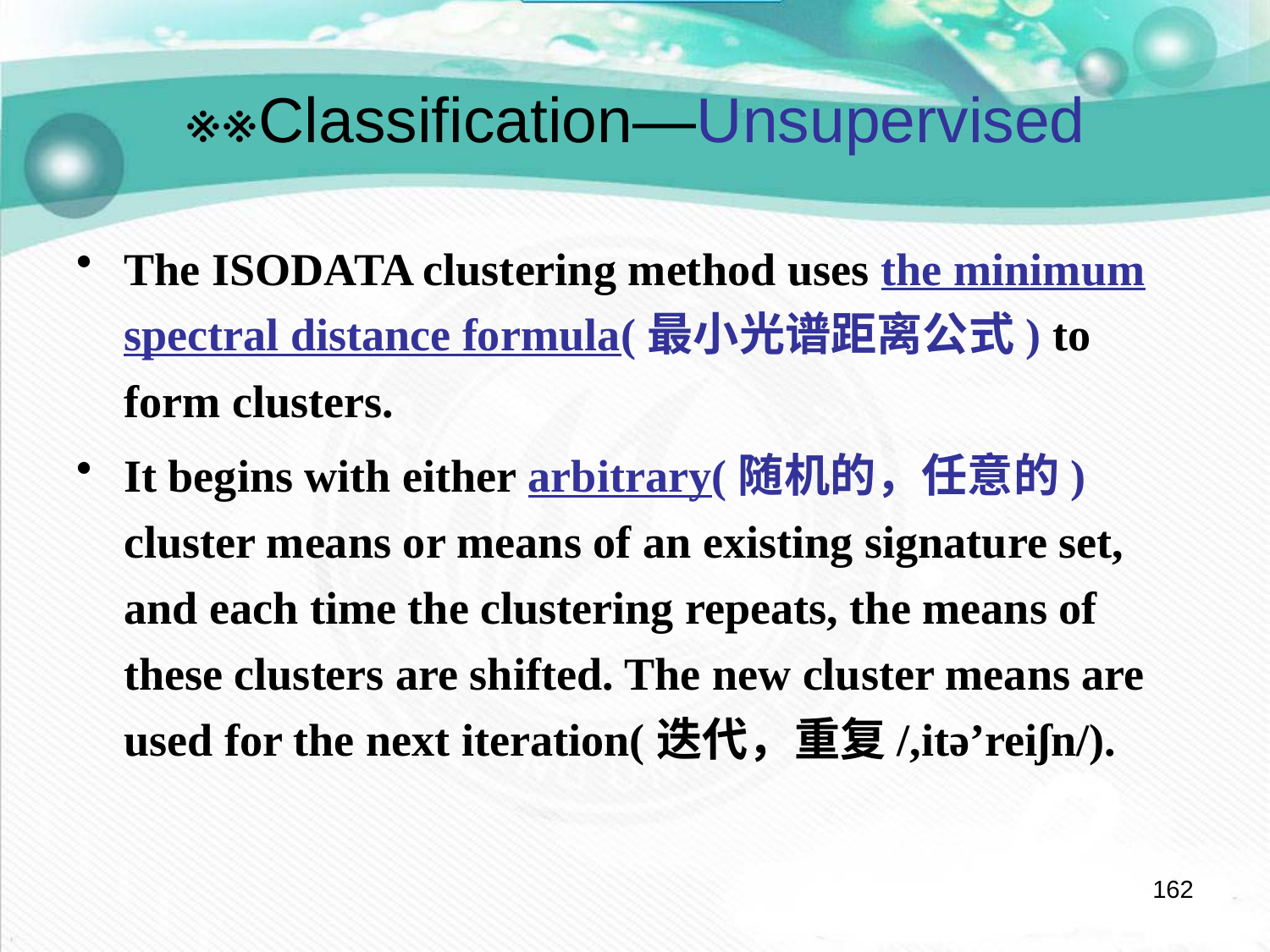

# ※※Classification—Unsupervised
The ISODATA clustering method uses the minimum spectral distance formula(最小光谱距离公式) to form clusters.
It begins with either arbitrary(随机的，任意的) cluster means or means of an existing signature set, and each time the clustering repeats, the means of these clusters are shifted. The new cluster means are used for the next iteration(迭代，重复/,itə’reiʃn/).
162